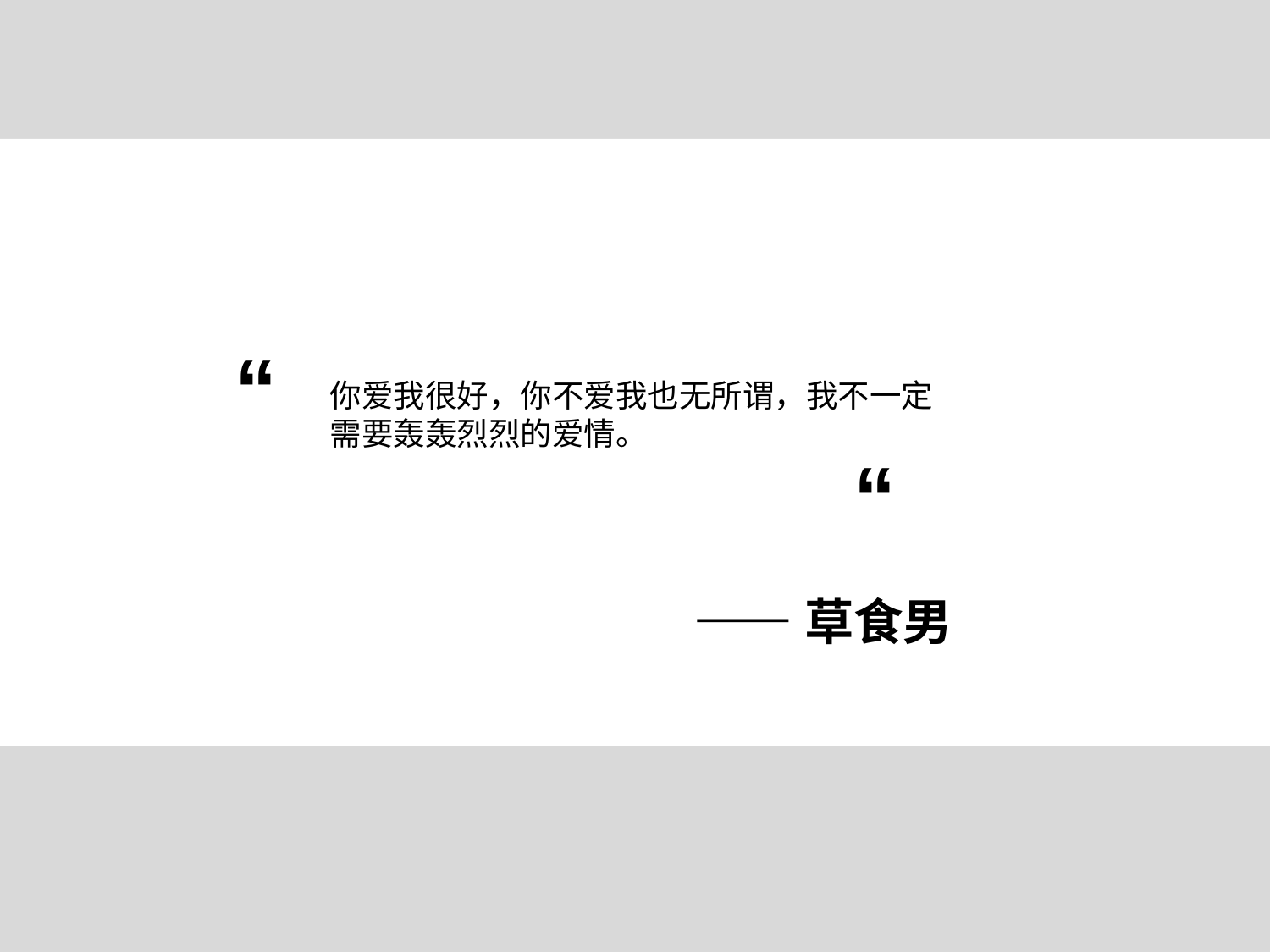

经济压力过大
“
你爱我很好，你不爱我也无所谓，我不一定需要轰轰烈烈的爱情。
“
——草食男
当代“草食男”从出生到现在，这短短的二三十年其实是世界变化最快的时期。因为外界变化大，所以他们对未来有着很多          和           ， 由此就缺乏了自信与激情。
焦虑
不确定性
努力不一定有收获